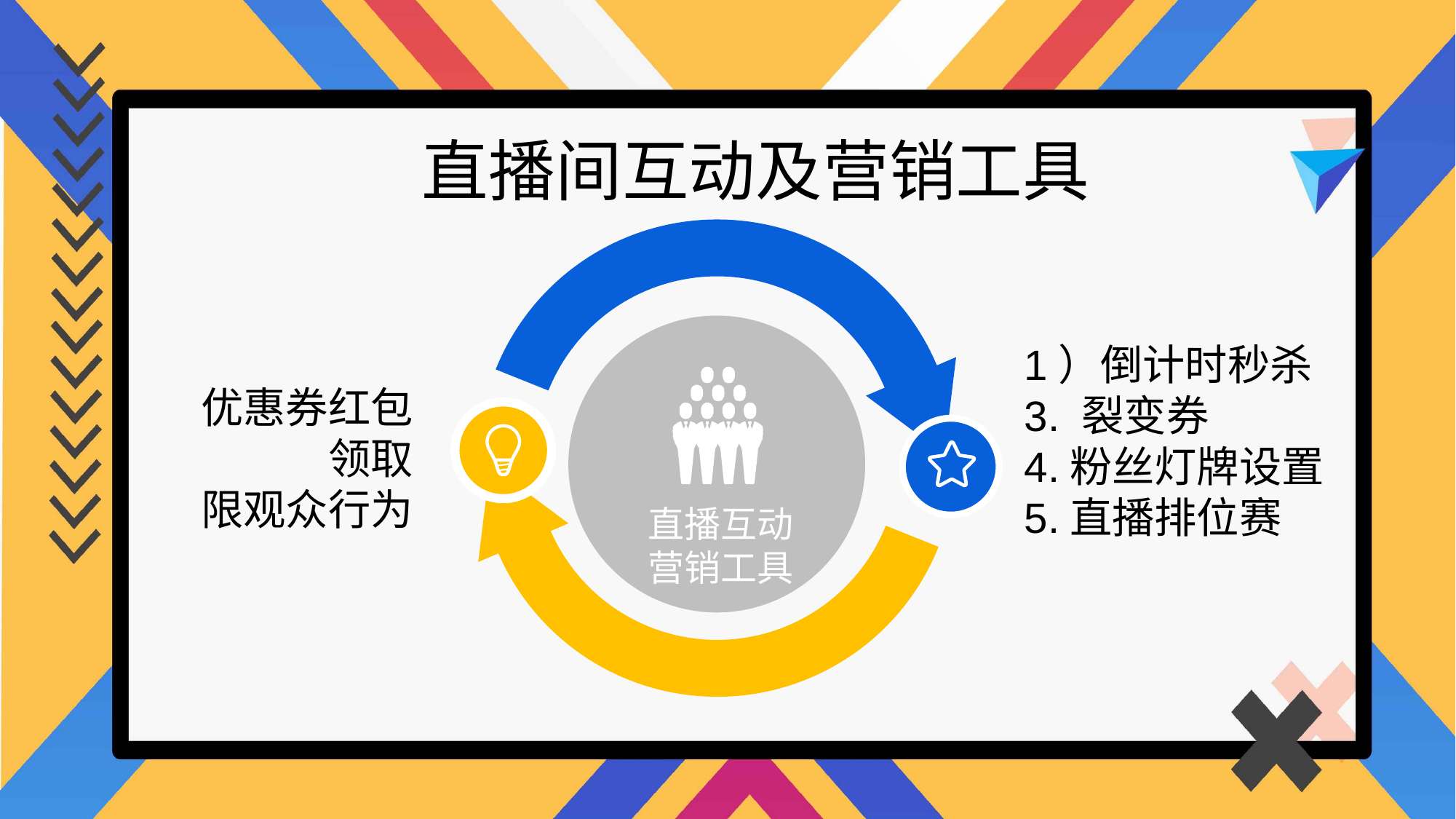

直播间互动及营销工具

1）倒计时秒杀
3. 裂变券
4.粉丝灯牌设置
5.直播排位赛

优惠券红包
领取
限观众行为

直播互动营销工具